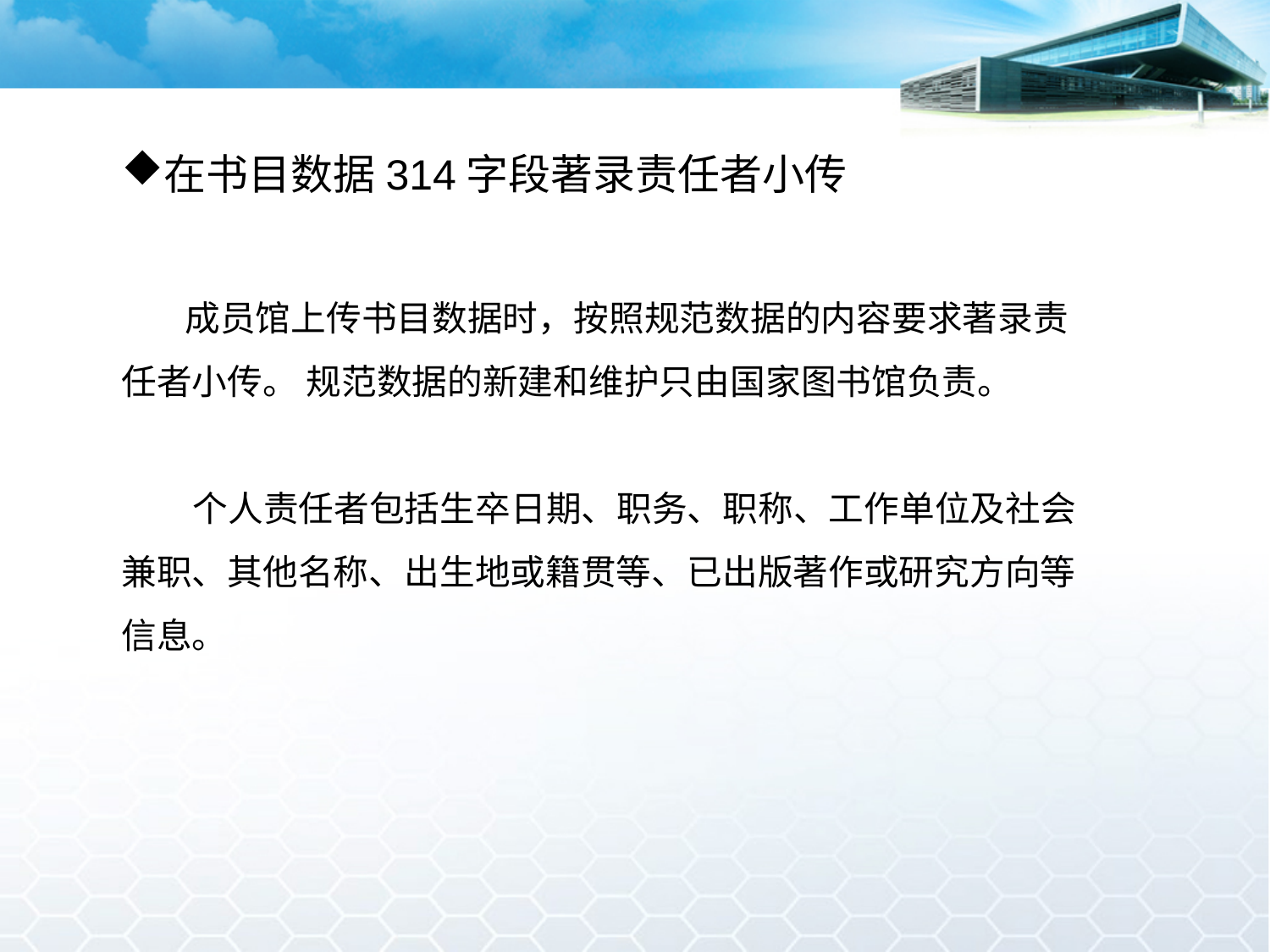

在书目数据314字段著录责任者小传

       成员馆上传书目数据时，按照规范数据的内容要求著录责任者小传。 规范数据的新建和维护只由国家图书馆负责。

        个人责任者包括生卒日期、职务、职称、工作单位及社会兼职、其他名称、出生地或籍贯等、已出版著作或研究方向等信息。